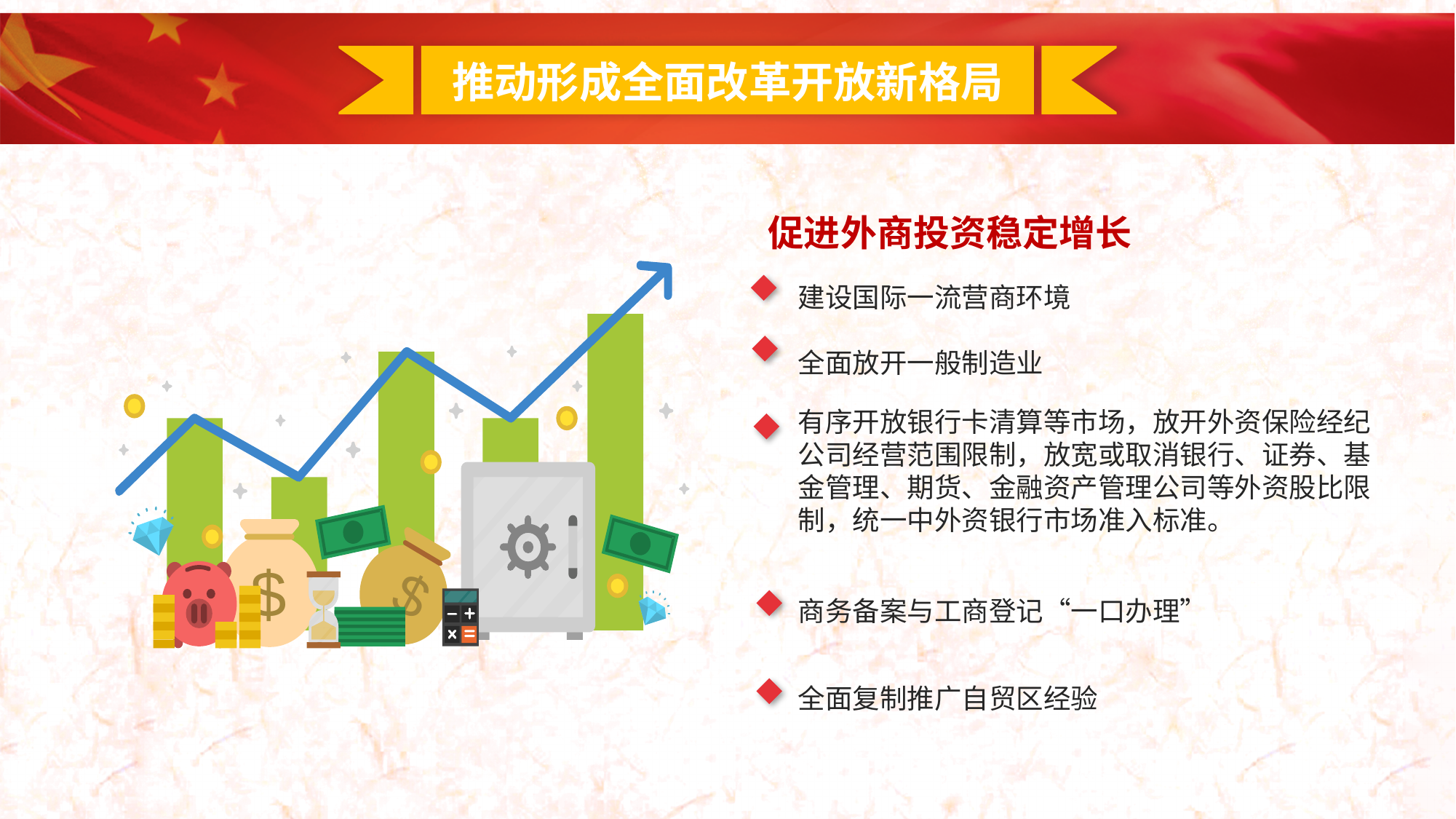

推动形成全面改革开放新格局
促进外商投资稳定增长
建设国际一流营商环境
全面放开一般制造业

$
$

有序开放银行卡清算等市场，放开外资保险经纪公司经营范围限制，放宽或取消银行、证券、基金管理、期货、金融资产管理公司等外资股比限制，统一中外资银行市场准入标准。

商务备案与工商登记“一口办理”

全面复制推广自贸区经验